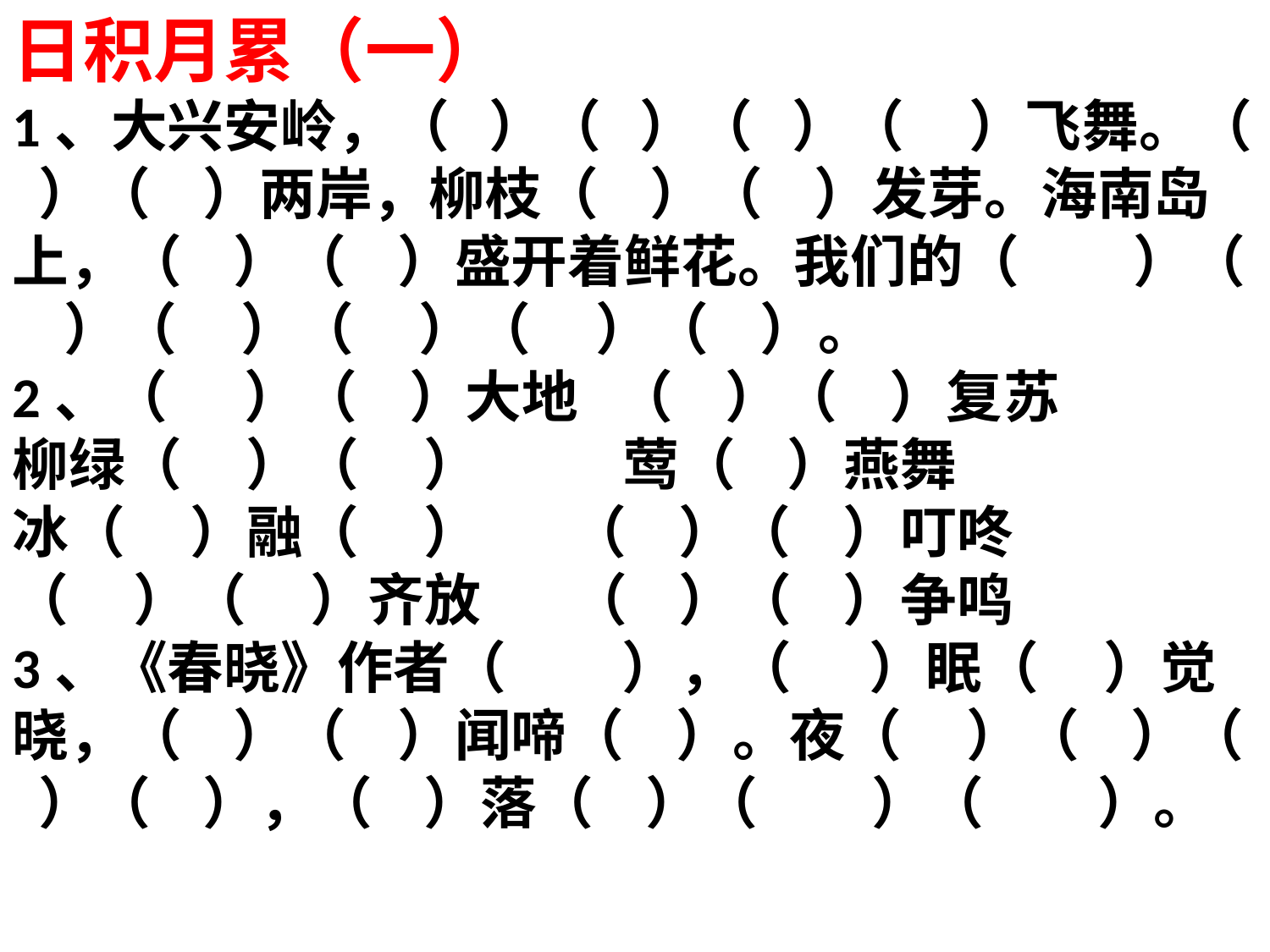

日积月累（一）
1、大兴安岭，（   ）（   ）（   ）（     ）飞舞。（   ）（    ）两岸，柳枝（    ）（    ）发芽。海南岛上，（    ）（    ）盛开着鲜花。我们的（　　）（     ）（     ）（     ）（     ）（    ）。
2、（      ）（    ）大地   （    ）（    ）复苏
柳绿（     ）（     ）           莺（    ）燕舞
冰（     ）融（     ）       （    ）（    ）叮咚
（     ）（     ）齐放       （    ）（    ）争鸣
3、《春晓》作者（         ），（      ）眠（     ）觉晓，（    ）（    ）闻啼（    ）。夜（     ）（    ）（    ）（    ），（    ）落（    ）（　　）（　　）。